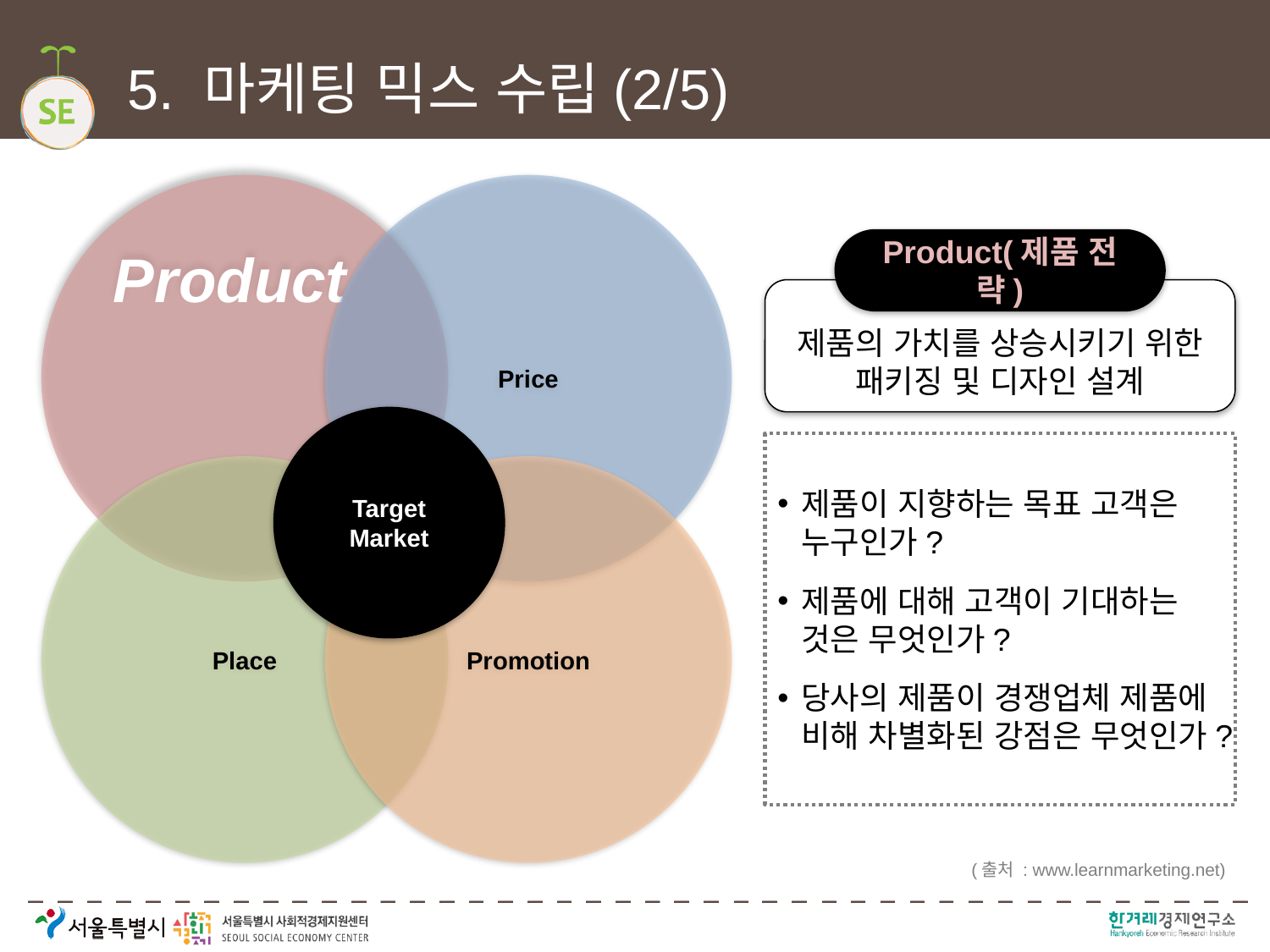

# 5. 마케팅 믹스 수립(2/5)
Product
Price
Product(제품 전략)
제품의 가치를 상승시키기 위한 패키징 및 디자인 설계
Target Market
제품이 지향하는 목표 고객은 누구인가?
제품에 대해 고객이 기대하는 것은 무엇인가?
당사의 제품이 경쟁업체 제품에 비해 차별화된 강점은 무엇인가?
Place
Promotion
(출처 : www.learnmarketing.net)